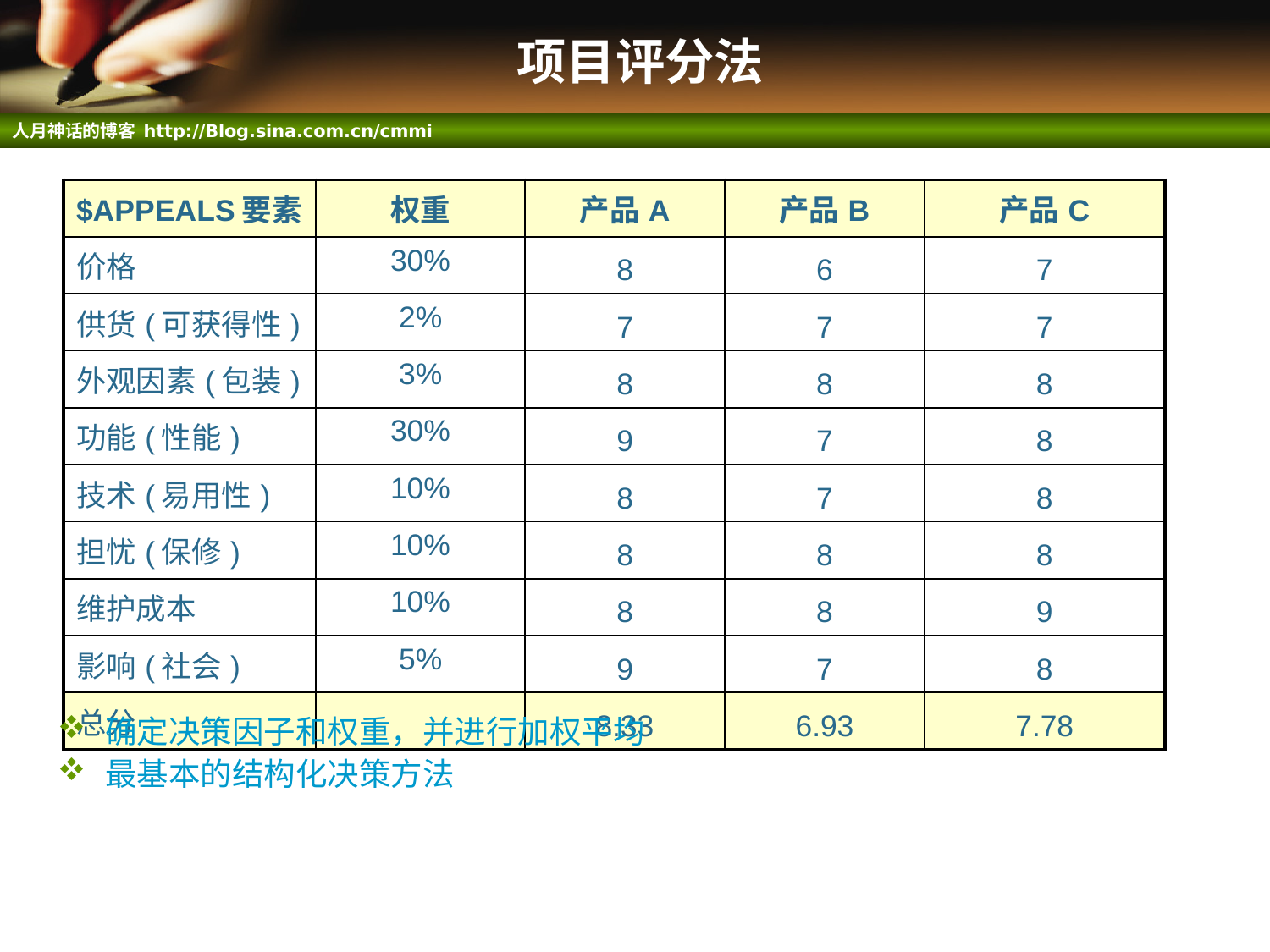

# 项目评分法
| $APPEALS要素 | 权重 | 产品A | 产品B | 产品C |
| --- | --- | --- | --- | --- |
| 价格 | 30% | 8 | 6 | 7 |
| 供货(可获得性) | 2% | 7 | 7 | 7 |
| 外观因素(包装) | 3% | 8 | 8 | 8 |
| 功能(性能) | 30% | 9 | 7 | 8 |
| 技术(易用性) | 10% | 8 | 7 | 8 |
| 担忧(保修) | 10% | 8 | 8 | 8 |
| 维护成本 | 10% | 8 | 8 | 9 |
| 影响(社会) | 5% | 9 | 7 | 8 |
| 总分 |  | 8.33 | 6.93 | 7.78 |
确定决策因子和权重，并进行加权平均
最基本的结构化决策方法